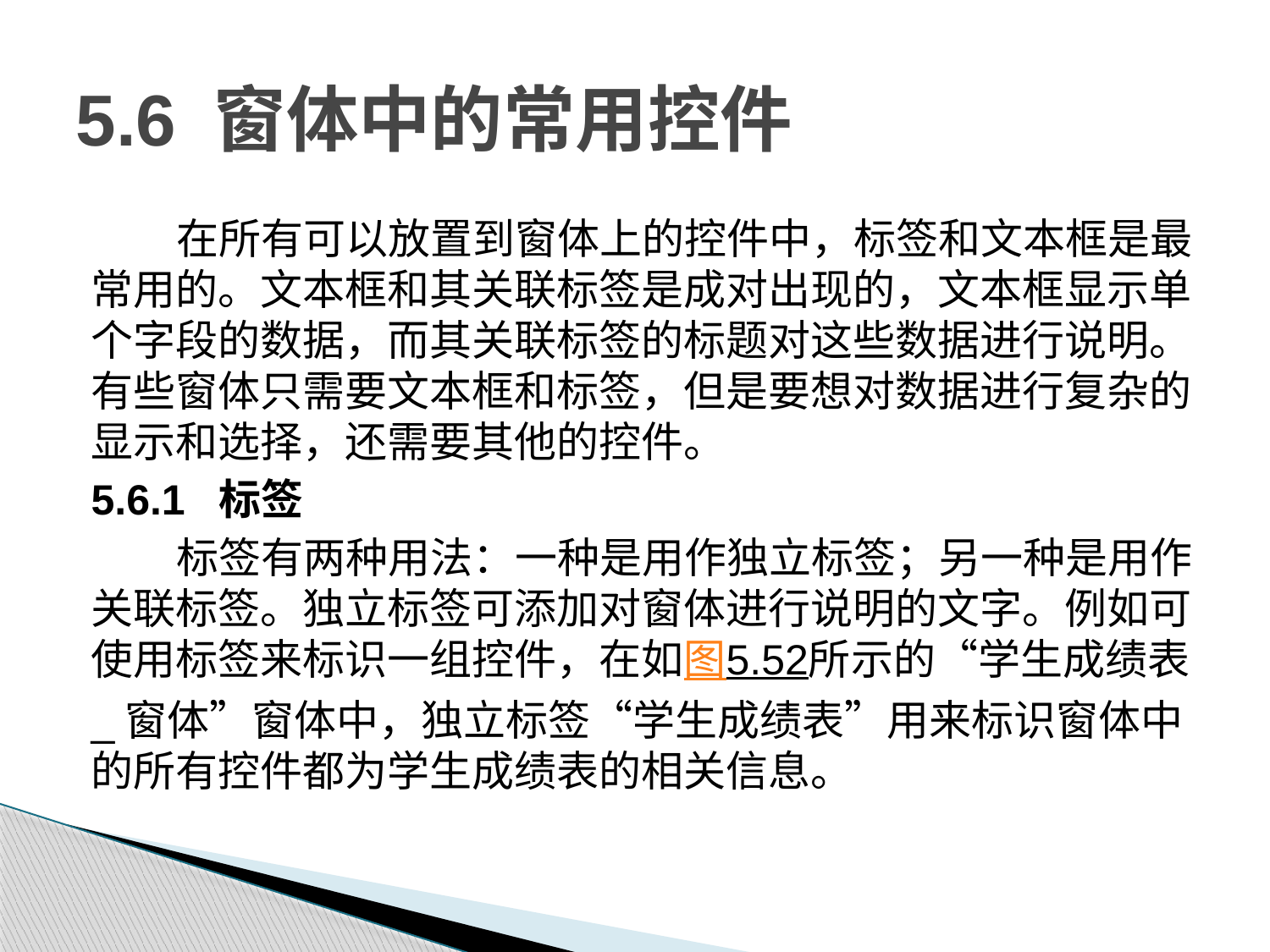

# 5.6 窗体中的常用控件
在所有可以放置到窗体上的控件中，标签和文本框是最常用的。文本框和其关联标签是成对出现的，文本框显示单个字段的数据，而其关联标签的标题对这些数据进行说明。有些窗体只需要文本框和标签，但是要想对数据进行复杂的显示和选择，还需要其他的控件。
5.6.1  标签
标签有两种用法：一种是用作独立标签；另一种是用作关联标签。独立标签可添加对窗体进行说明的文字。例如可使用标签来标识一组控件，在如图5.52所示的“学生成绩表_窗体”窗体中，独立标签“学生成绩表”用来标识窗体中的所有控件都为学生成绩表的相关信息。